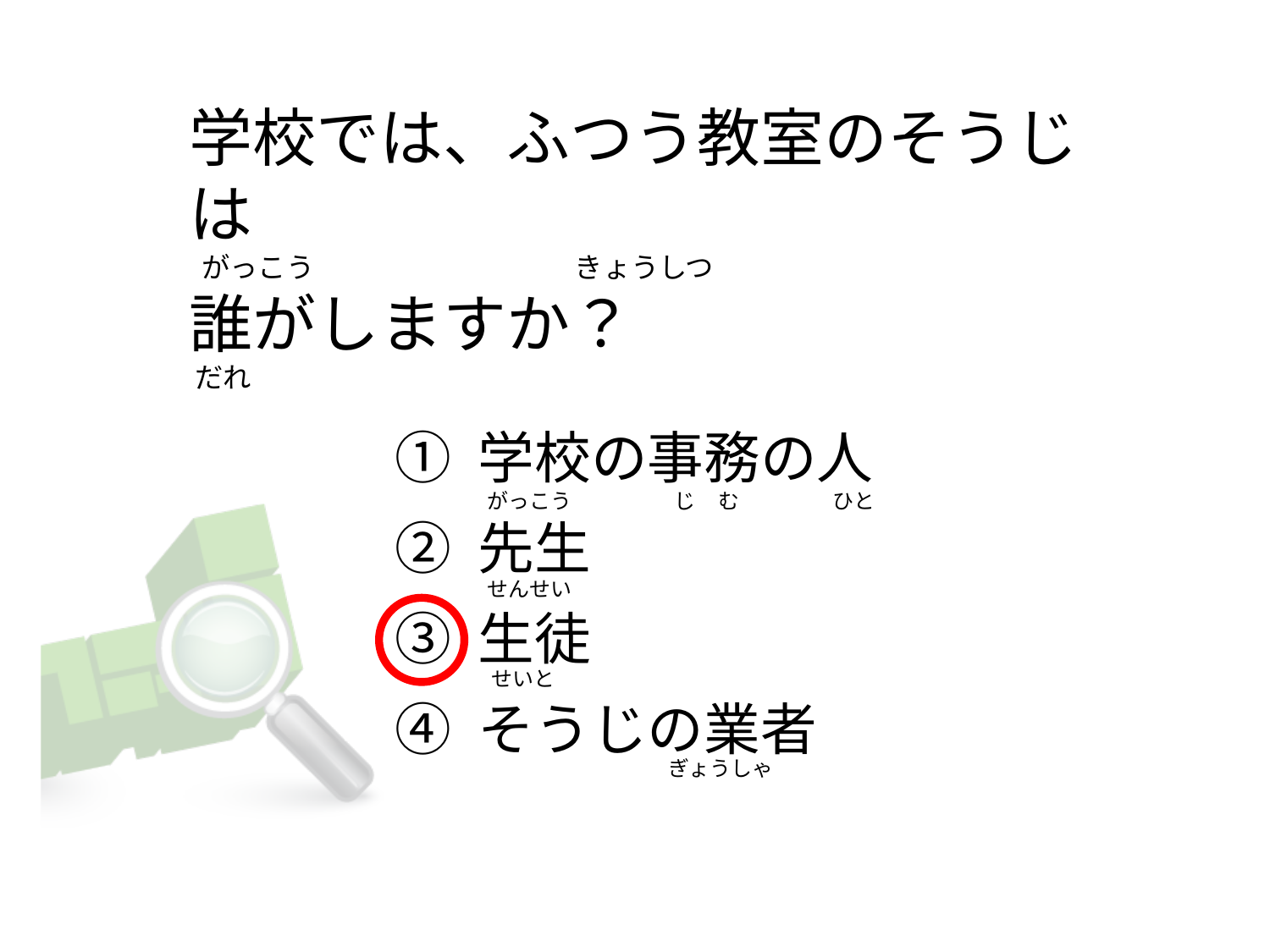

# 学校では、ふつう教室のそうじは   がっこう                                         きょうしつ        誰がしますか？ だれ
① 学校の事務の人
② 先生
③ 生徒
④ そうじの業者
  がっこう                      じ     む                    ひと
  せんせい

   せいと
                                         ぎょうしゃ